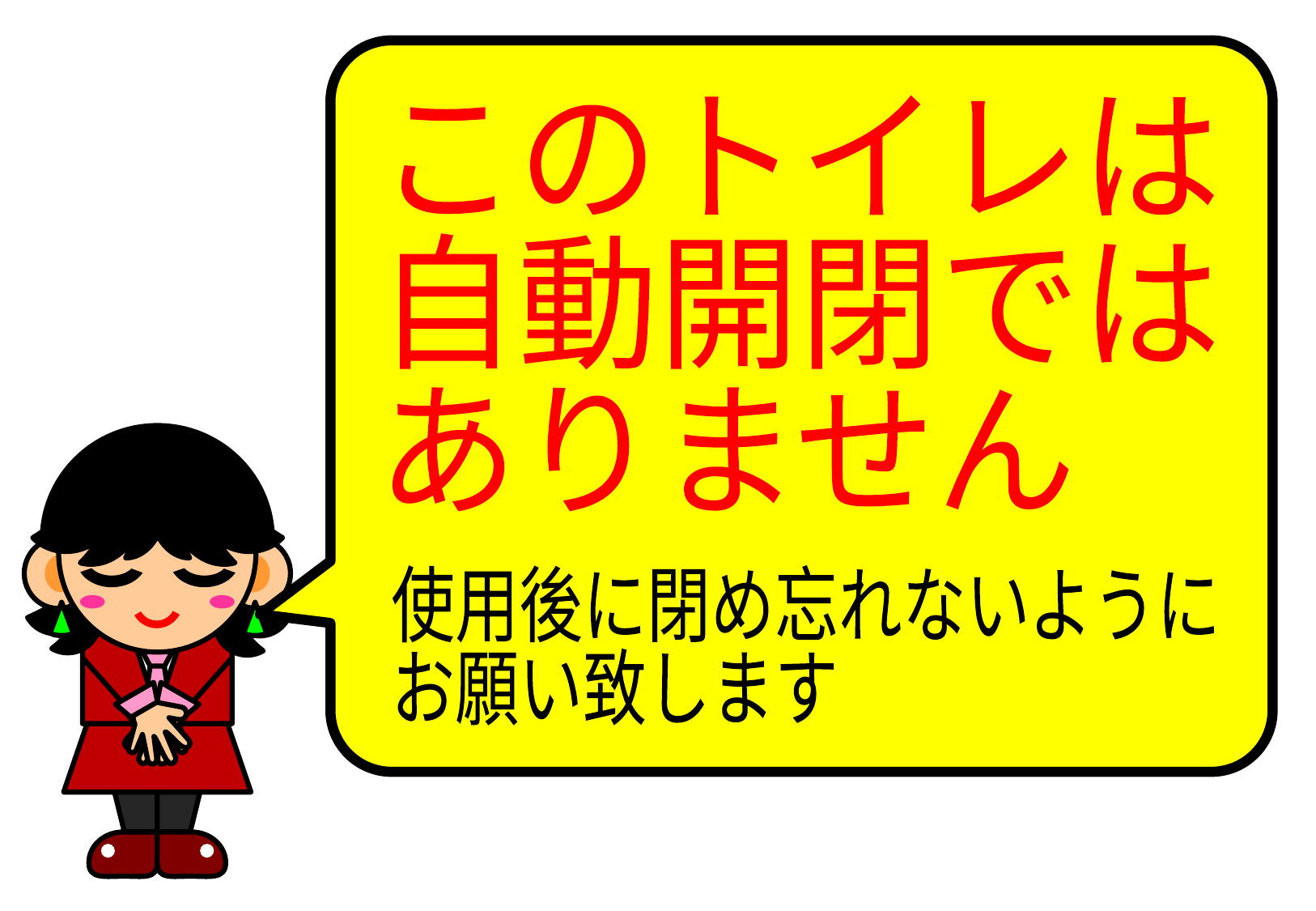

このトイレは
自動開閉では
ありません

使用後に閉め忘れないように
お願い致します